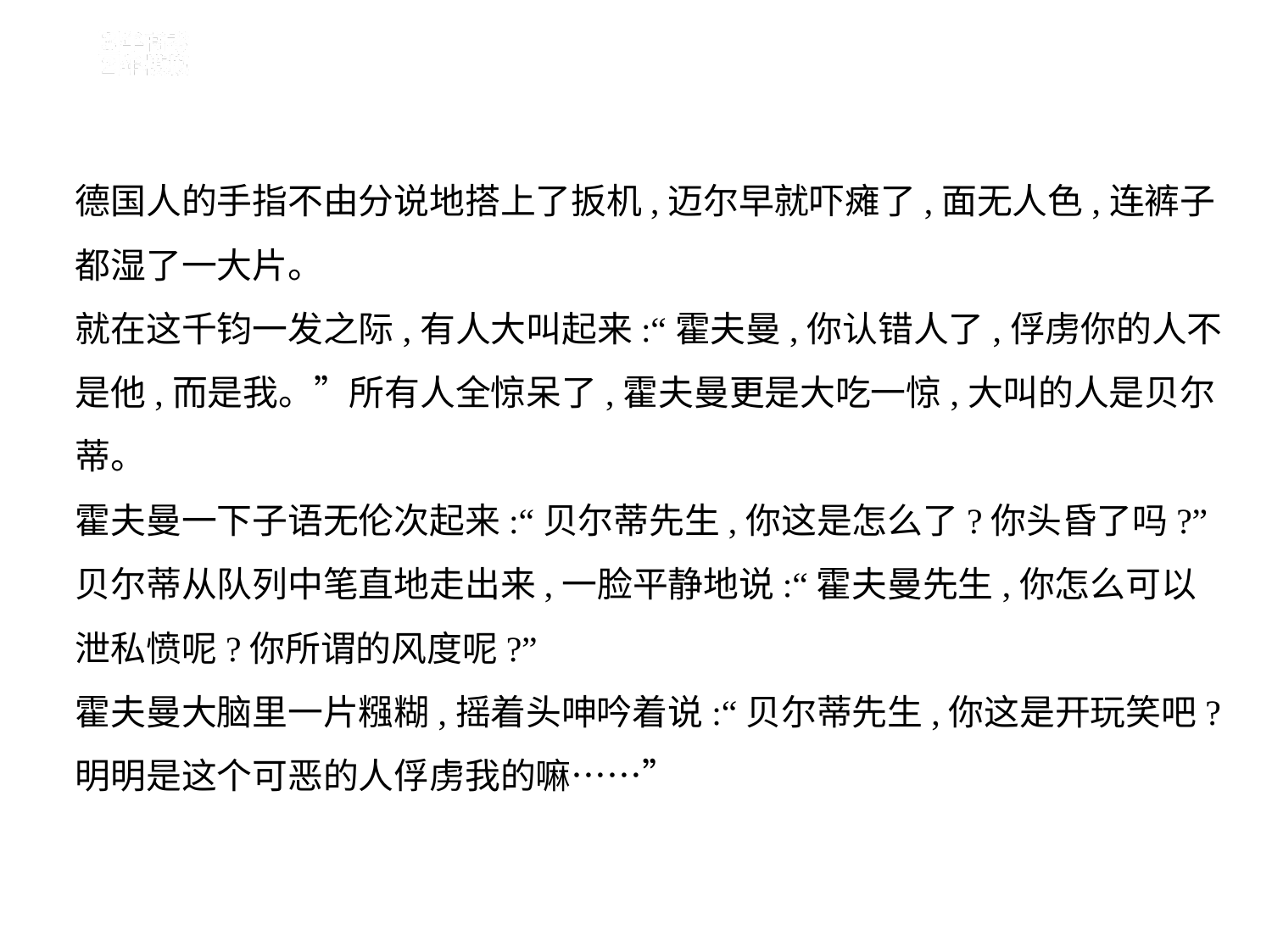

德国人的手指不由分说地搭上了扳机,迈尔早就吓瘫了,面无人色,连裤子
都湿了一大片。
就在这千钧一发之际,有人大叫起来:“霍夫曼,你认错人了,俘虏你的人不
是他,而是我。”所有人全惊呆了,霍夫曼更是大吃一惊,大叫的人是贝尔
蒂。
霍夫曼一下子语无伦次起来:“贝尔蒂先生,你这是怎么了?你头昏了吗?”
贝尔蒂从队列中笔直地走出来,一脸平静地说:“霍夫曼先生,你怎么可以
泄私愤呢?你所谓的风度呢?”
霍夫曼大脑里一片糨糊,摇着头呻吟着说:“贝尔蒂先生,你这是开玩笑吧?
明明是这个可恶的人俘虏我的嘛……”